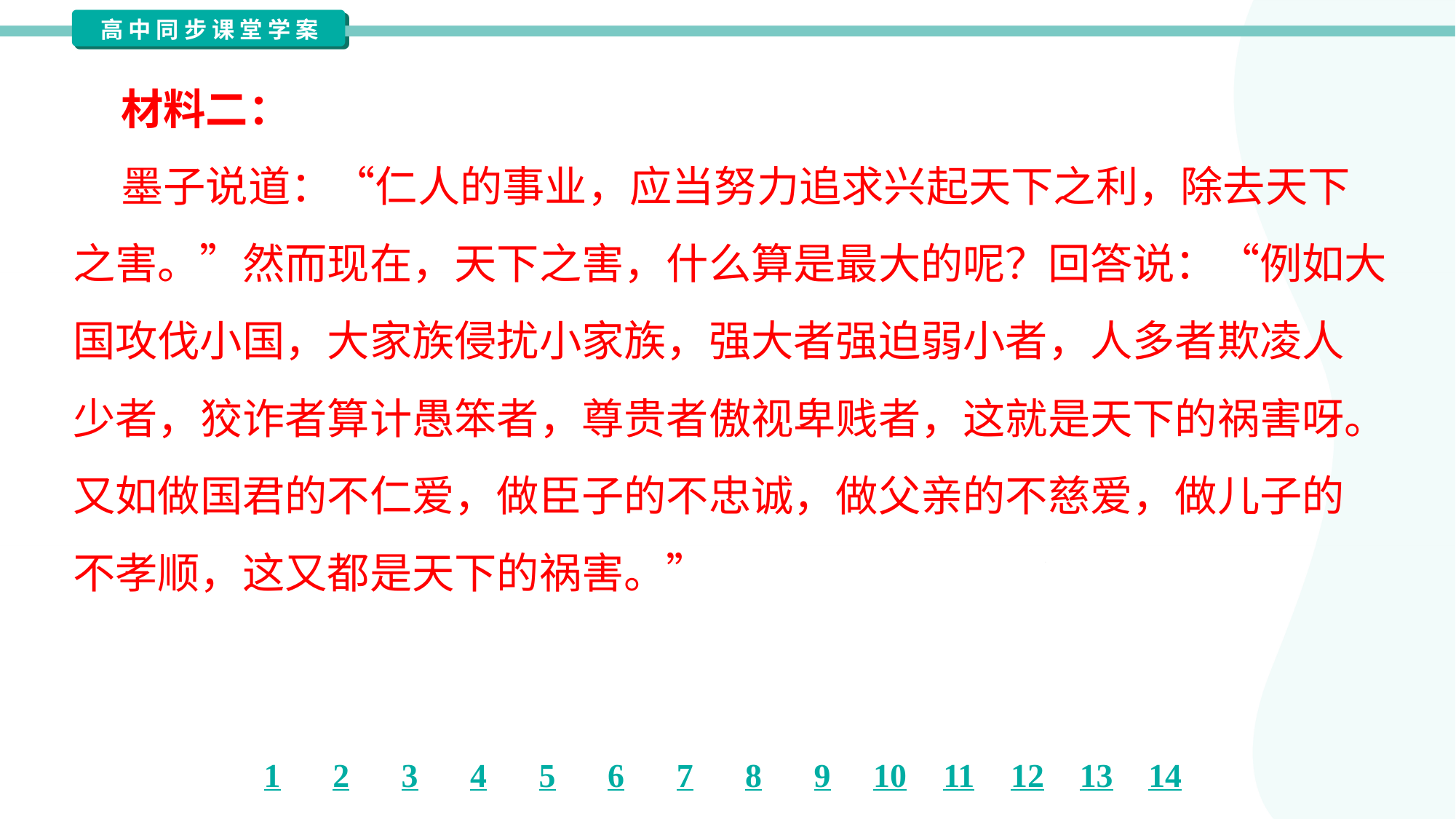

材料二：
    墨子说道：“仁人的事业，应当努力追求兴起天下之利，除去天下
之害。”然而现在，天下之害，什么算是最大的呢？回答说：“例如大
国攻伐小国，大家族侵扰小家族，强大者强迫弱小者，人多者欺凌人
少者，狡诈者算计愚笨者，尊贵者傲视卑贱者，这就是天下的祸害呀。
又如做国君的不仁爱，做臣子的不忠诚，做父亲的不慈爱，做儿子的
不孝顺，这又都是天下的祸害。”